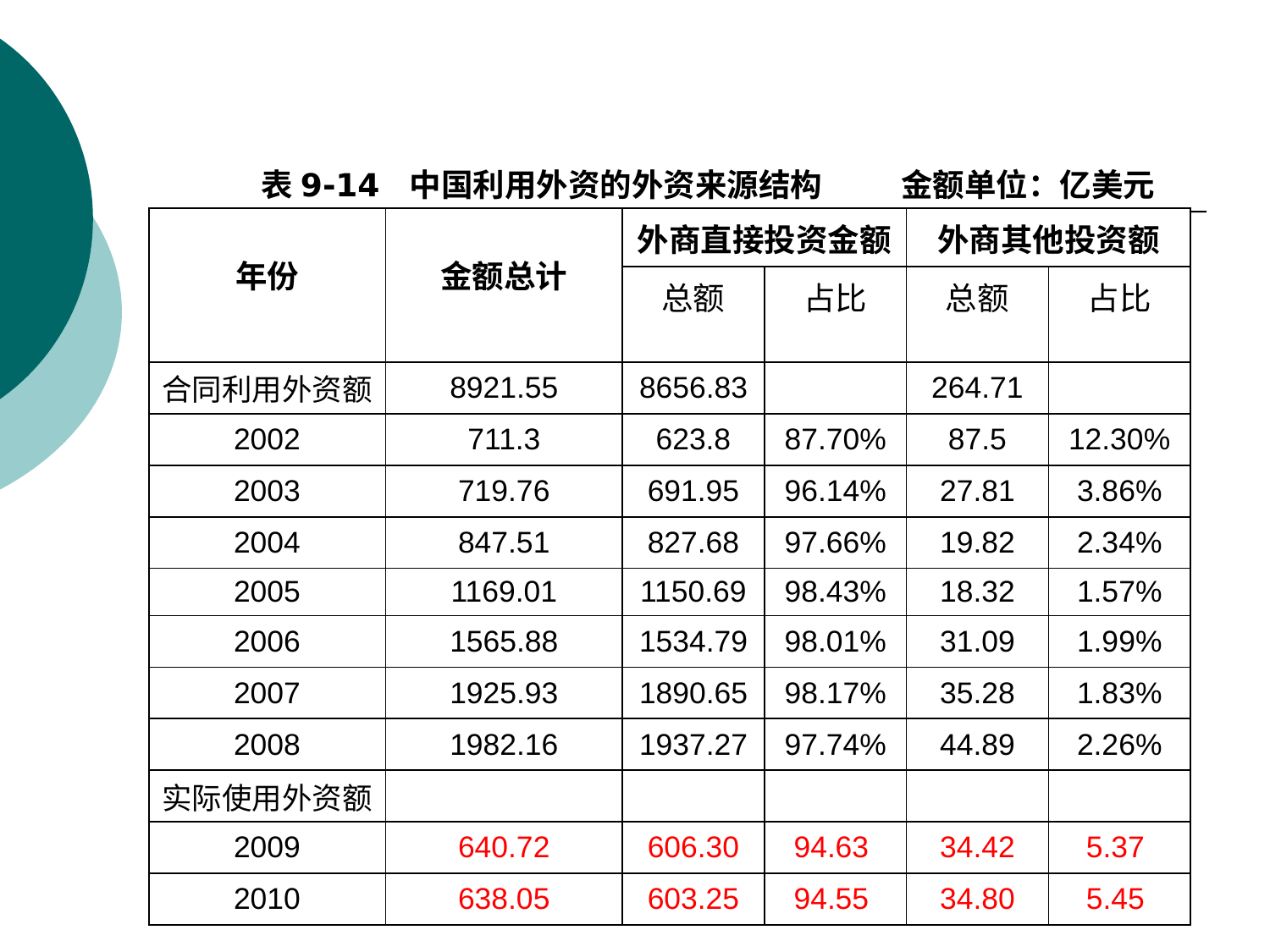

表9-14  中国利用外资的外资来源结构           金额单位：亿美元
| 年份 | 金额总计 | 外商直接投资金额 |  | 外商其他投资额 |  |
| --- | --- | --- | --- | --- | --- |
|  |  | 总额 | 占比 | 总额 | 占比 |
| 合同利用外资额 | 8921.55 | 8656.83 |  | 264.71 |  |
| 2002 | 711.3 | 623.8 | 87.70% | 87.5 | 12.30% |
| 2003 | 719.76 | 691.95 | 96.14% | 27.81 | 3.86% |
| 2004 | 847.51 | 827.68 | 97.66% | 19.82 | 2.34% |
| 2005 | 1169.01 | 1150.69 | 98.43% | 18.32 | 1.57% |
| 2006 | 1565.88 | 1534.79 | 98.01% | 31.09 | 1.99% |
| 2007 | 1925.93 | 1890.65 | 98.17% | 35.28 | 1.83% |
| 2008 | 1982.16 | 1937.27 | 97.74% | 44.89 | 2.26% |
| 实际使用外资额 |  |  |  |  |  |
| 2009 | 640.72 | 606.30 | 94.63 | 34.42 | 5.37 |
| 2010 | 638.05 | 603.25 | 94.55 | 34.80 | 5.45 |